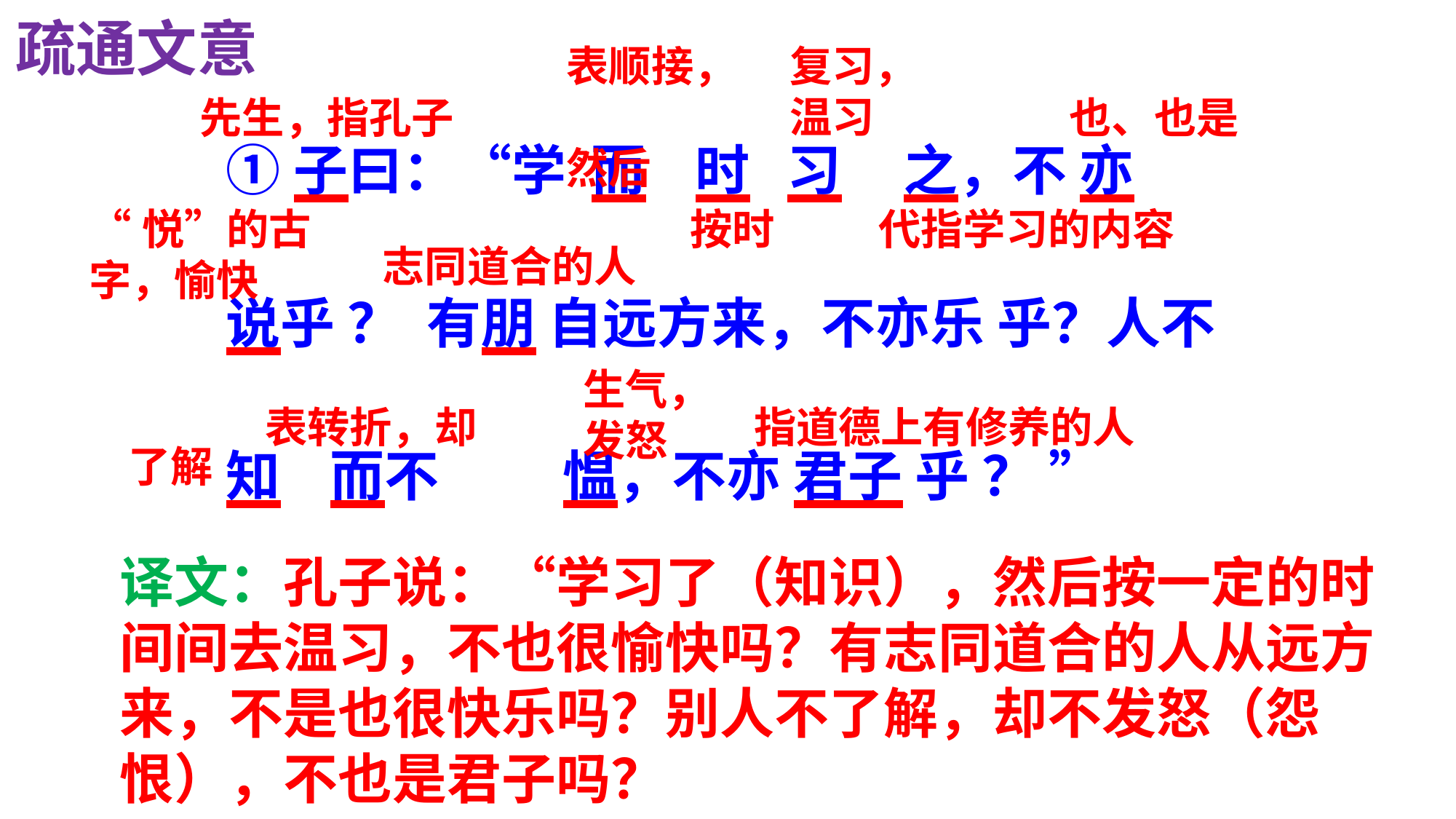

疏通文意
表顺接，
然后
复习，
温习
先生，指孔子
也、也是
①子曰：“学  而    时   习     之，不 亦

说乎 ？  有朋 自远方来，不亦乐 乎？人不

知    而不          愠，不亦 君子 乎 ？ ”
“悦”的古字，愉快
按时
代指学习的内容
志同道合的人
生气，
发怒
表转折，却
指道德上有修养的人
了解
译文：孔子说：“学习了（知识），然后按一定的时间间去温习，不也很愉快吗？有志同道合的人从远方来，不是也很快乐吗？别人不了解，却不发怒（怨恨），不也是君子吗？